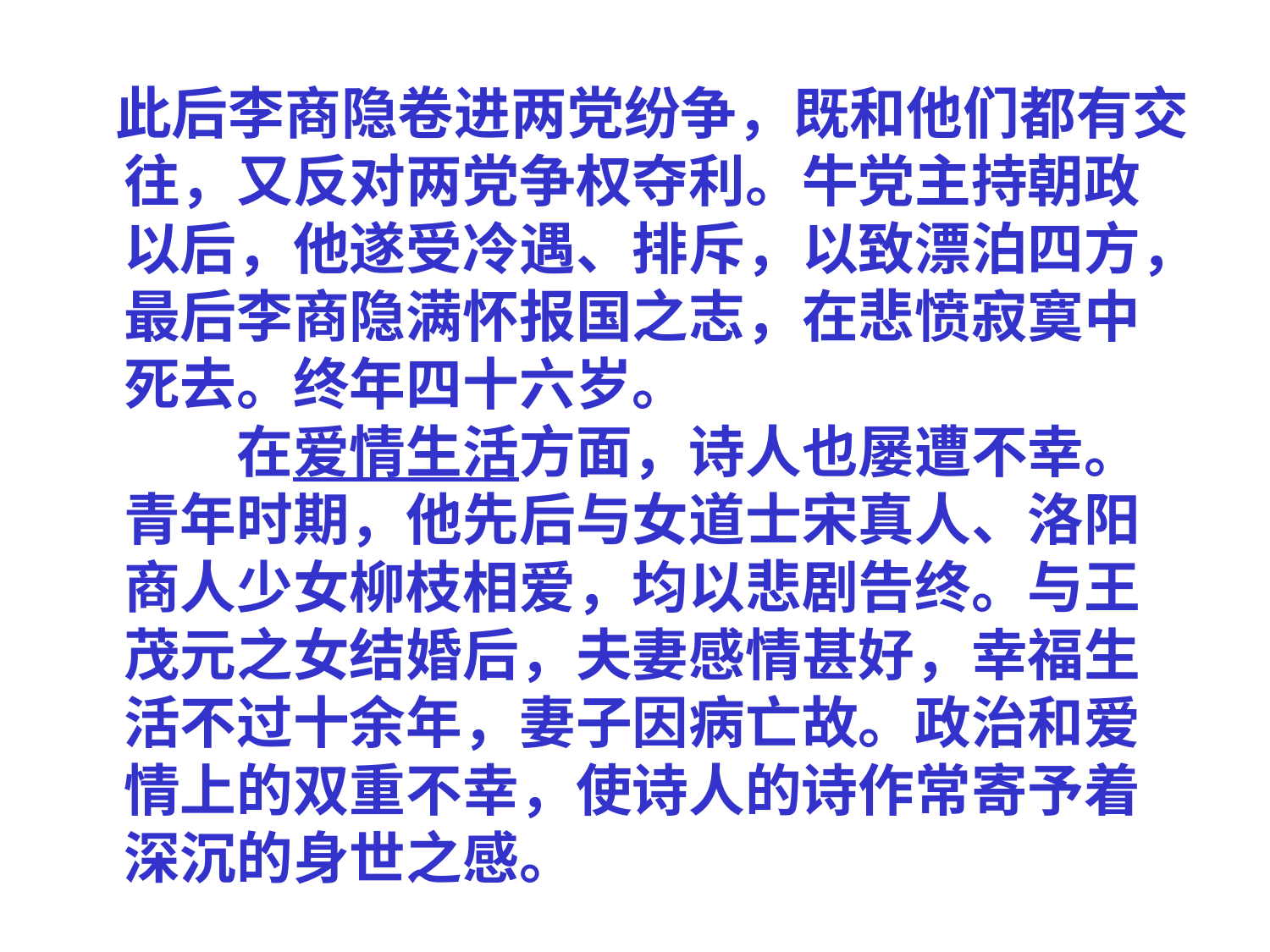

此后李商隐卷进两党纷争，既和他们都有交往，又反对两党争权夺利。牛党主持朝政以后，他遂受冷遇、排斥，以致漂泊四方，最后李商隐满怀报国之志，在悲愤寂寞中死去。终年四十六岁。
　　在爱情生活方面，诗人也屡遭不幸。青年时期，他先后与女道士宋真人、洛阳商人少女柳枝相爱，均以悲剧告终。与王茂元之女结婚后，夫妻感情甚好，幸福生活不过十余年，妻子因病亡故。政治和爱情上的双重不幸，使诗人的诗作常寄予着深沉的身世之感。